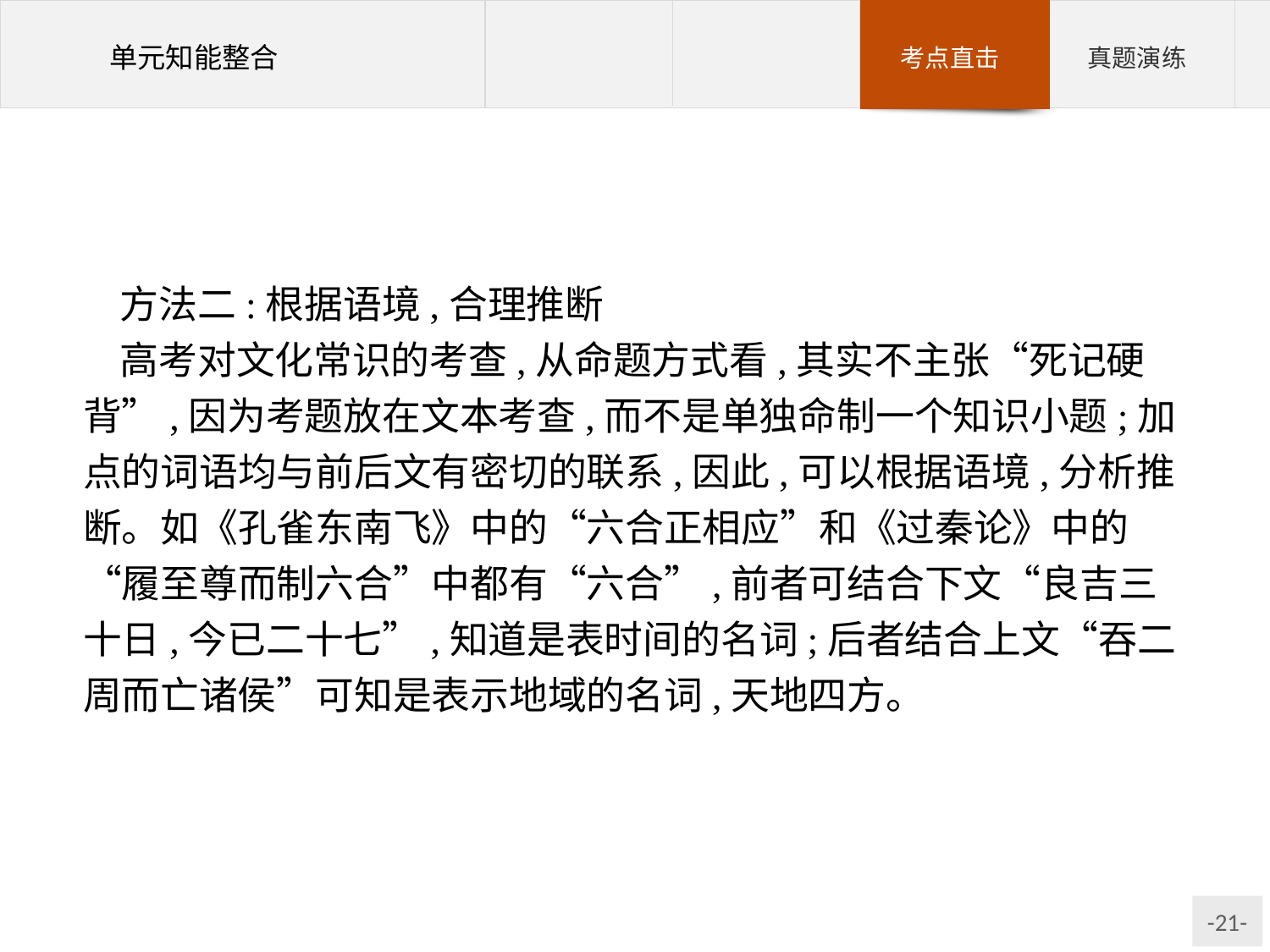

方法二:根据语境,合理推断
高考对文化常识的考查,从命题方式看,其实不主张“死记硬背”,因为考题放在文本考查,而不是单独命制一个知识小题;加点的词语均与前后文有密切的联系,因此,可以根据语境,分析推断。如《孔雀东南飞》中的“六合正相应”和《过秦论》中的“履至尊而制六合”中都有“六合”,前者可结合下文“良吉三十日,今已二十七”,知道是表时间的名词;后者结合上文“吞二周而亡诸侯”可知是表示地域的名词,天地四方。